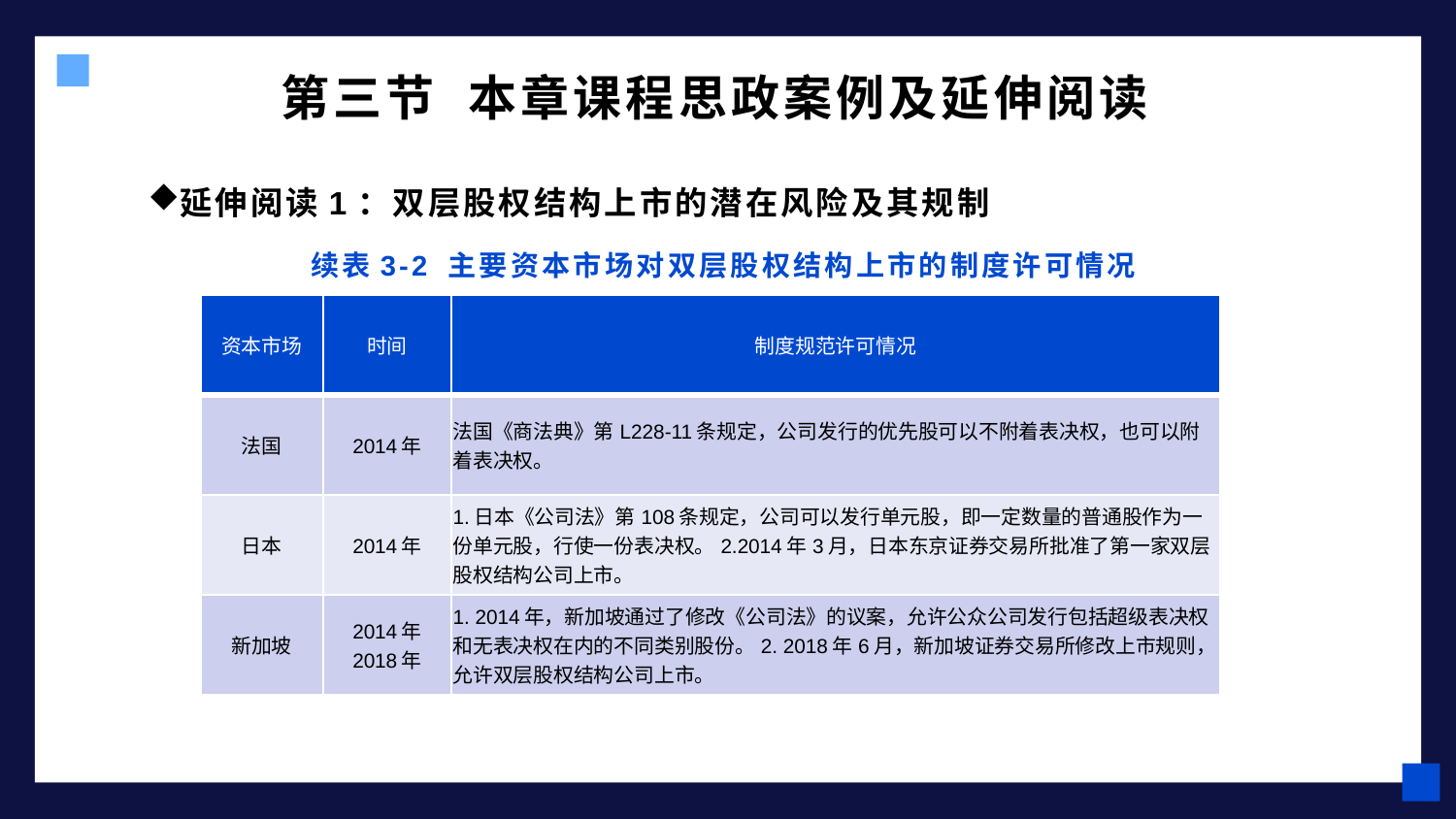

# 第三节  本章课程思政案例及延伸阅读
延伸阅读1：双层股权结构上市的潜在风险及其规制
续表3-2 主要资本市场对双层股权结构上市的制度许可情况

| 资本市场 | 时间 | 制度规范许可情况 |
| --- | --- | --- |
| 法国 | 2014年 | 法国《商法典》第L228-11条规定，公司发行的优先股可以不附着表决权，也可以附着表决权。 |
| 日本 | 2014年 | 1.日本《公司法》第108条规定，公司可以发行单元股，即一定数量的普通股作为一份单元股，行使一份表决权。2.2014年3月，日本东京证券交易所批准了第一家双层股权结构公司上市。 |
| 新加坡 | 2014年 2018年 | 1. 2014年，新加坡通过了修改《公司法》的议案，允许公众公司发行包括超级表决权和无表决权在内的不同类别股份。2. 2018年6月，新加坡证券交易所修改上市规则，允许双层股权结构公司上市。 |